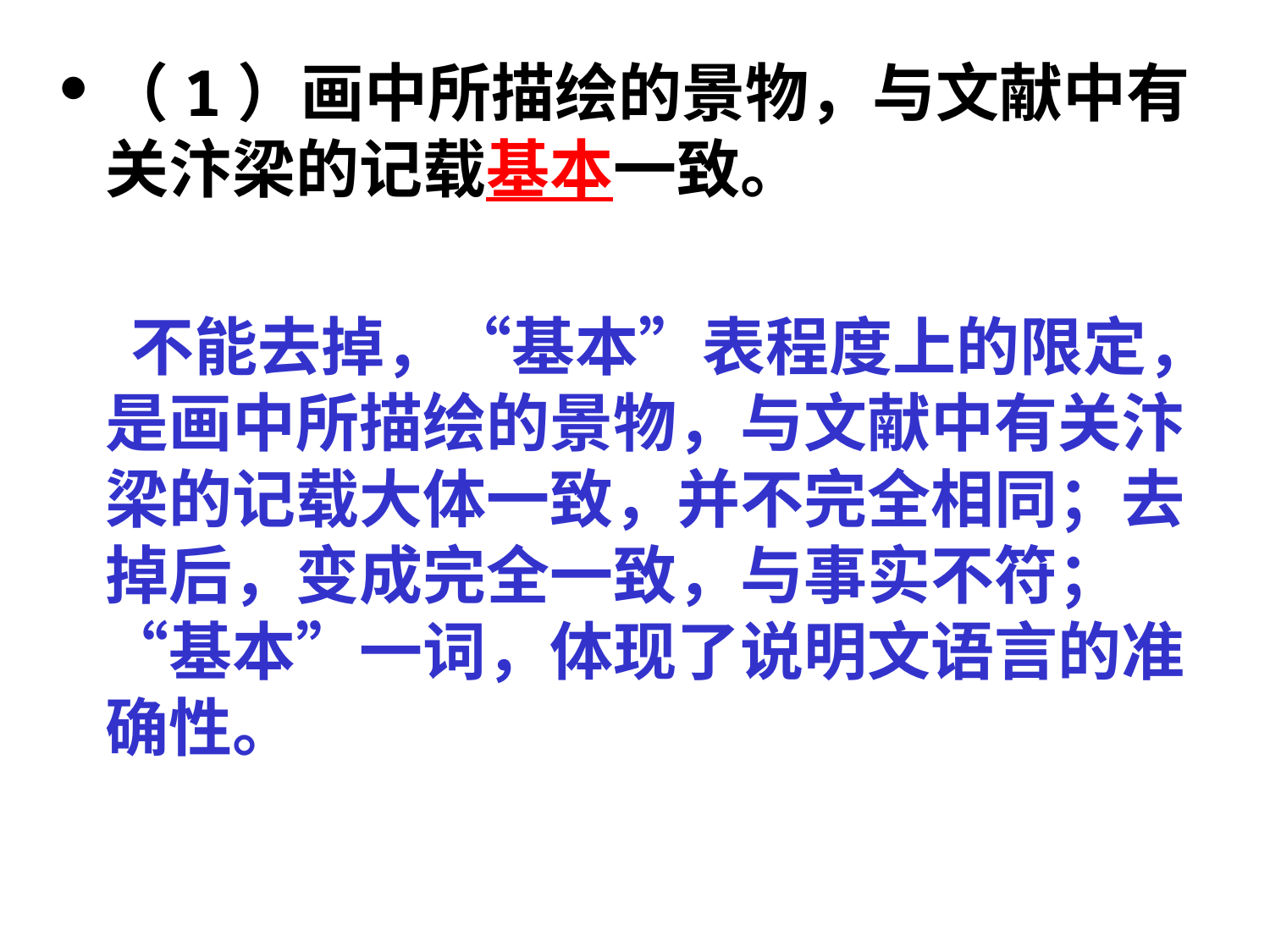

（1）画中所描绘的景物，与文献中有关汴梁的记载基本一致。

    不能去掉，“基本”表程度上的限定，是画中所描绘的景物，与文献中有关汴梁的记载大体一致，并不完全相同；去掉后，变成完全一致，与事实不符；“基本”一词，体现了说明文语言的准确性。